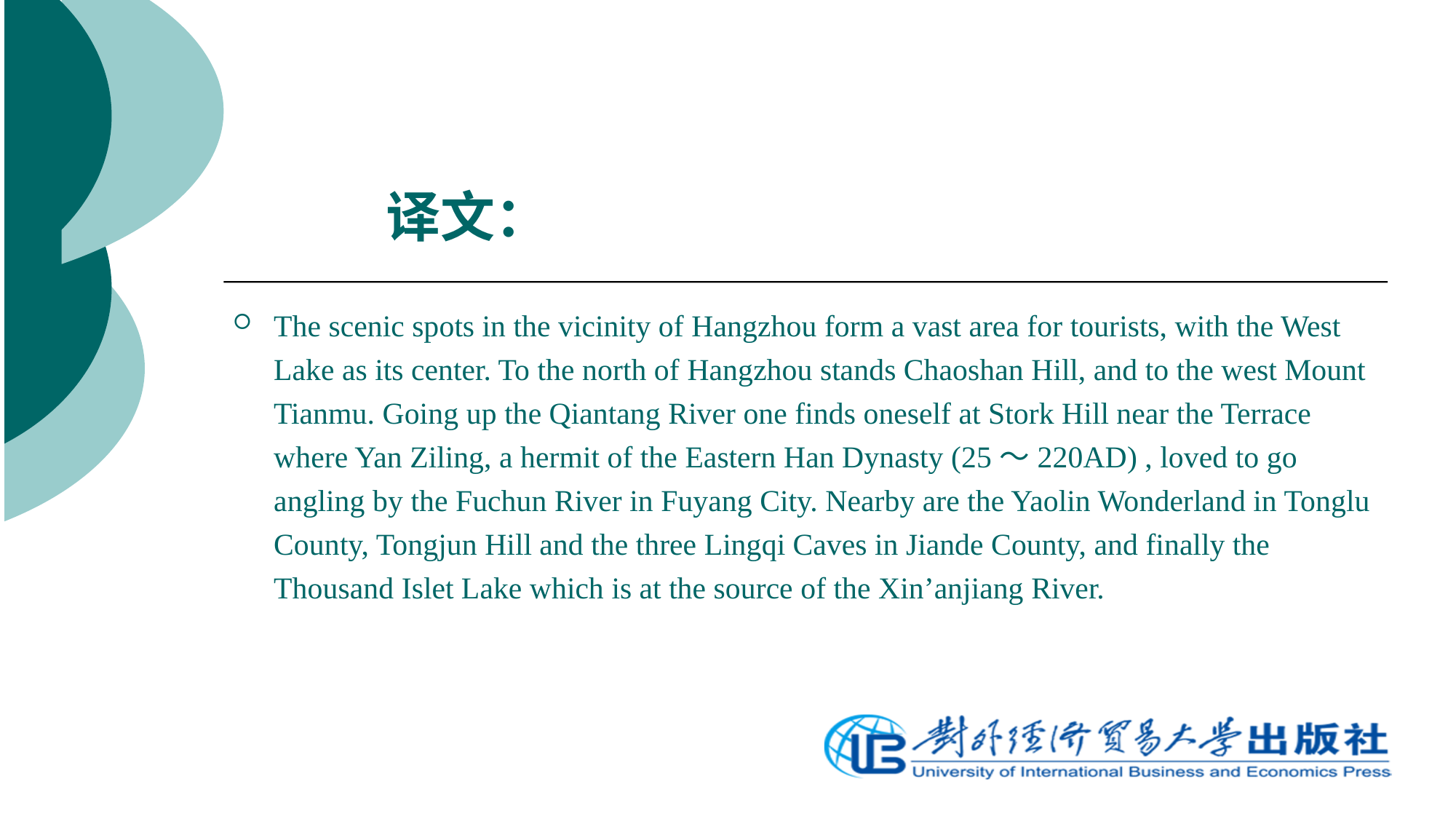

# 译文：
The scenic spots in the vicinity of Hangzhou form a vast area for tourists, with the West Lake as its center. To the north of Hangzhou stands Chaoshan Hill, and to the west Mount Tianmu. Going up the Qiantang River one finds oneself at Stork Hill near the Terrace where Yan Ziling, a hermit of the Eastern Han Dynasty (25～220AD) , loved to go angling by the Fuchun River in Fuyang City. Nearby are the Yaolin Wonderland in Tonglu County, Tongjun Hill and the three Lingqi Caves in Jiande County, and finally the Thousand Islet Lake which is at the source of the Xin’anjiang River.